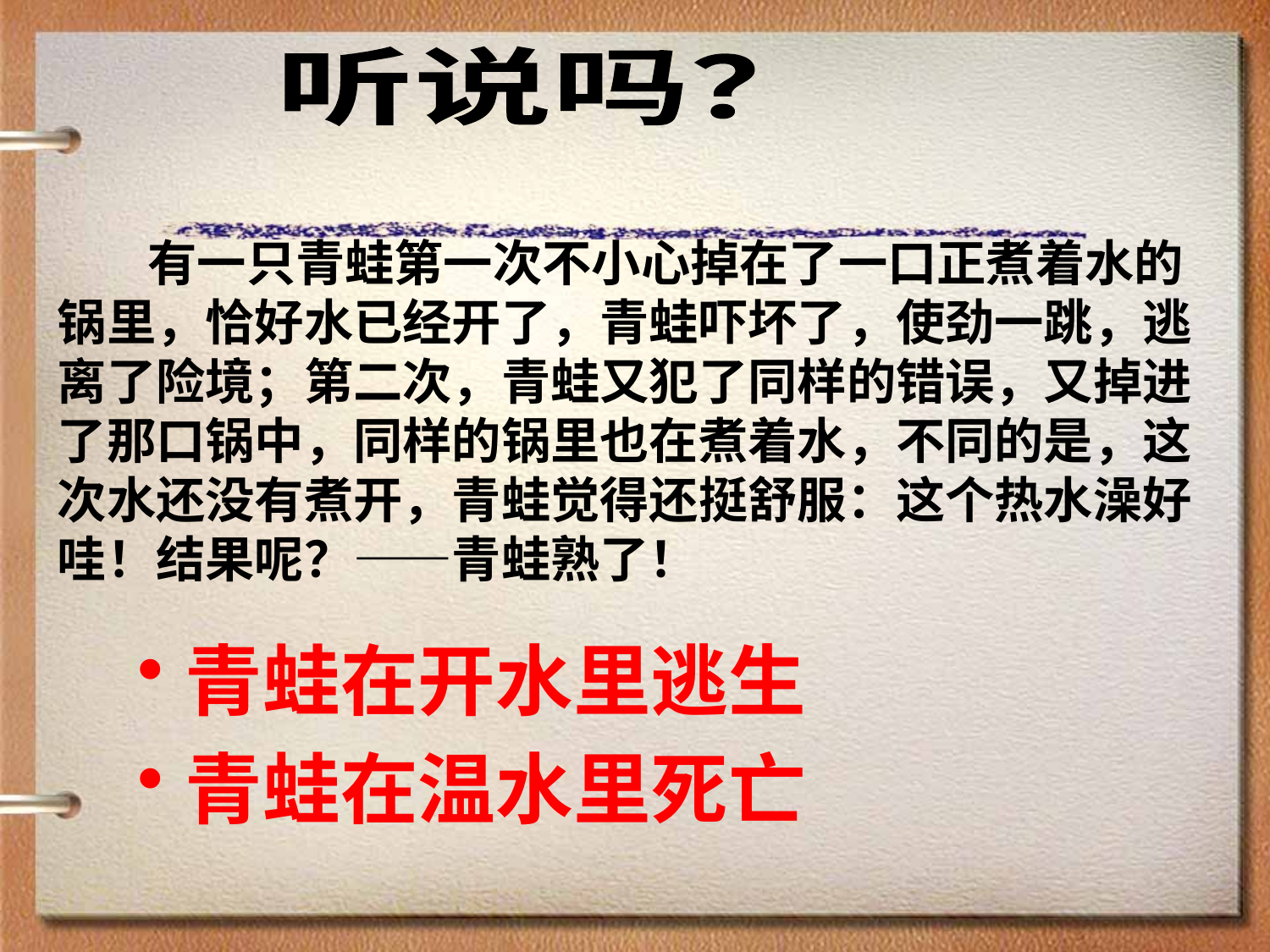

听说吗？
       有一只青蛙第一次不小心掉在了一口正煮着水的锅里，恰好水已经开了，青蛙吓坏了，使劲一跳，逃离了险境；第二次，青蛙又犯了同样的错误，又掉进了那口锅中，同样的锅里也在煮着水，不同的是，这次水还没有煮开，青蛙觉得还挺舒服：这个热水澡好哇！结果呢？——青蛙熟了！
青蛙在开水里逃生
青蛙在温水里死亡